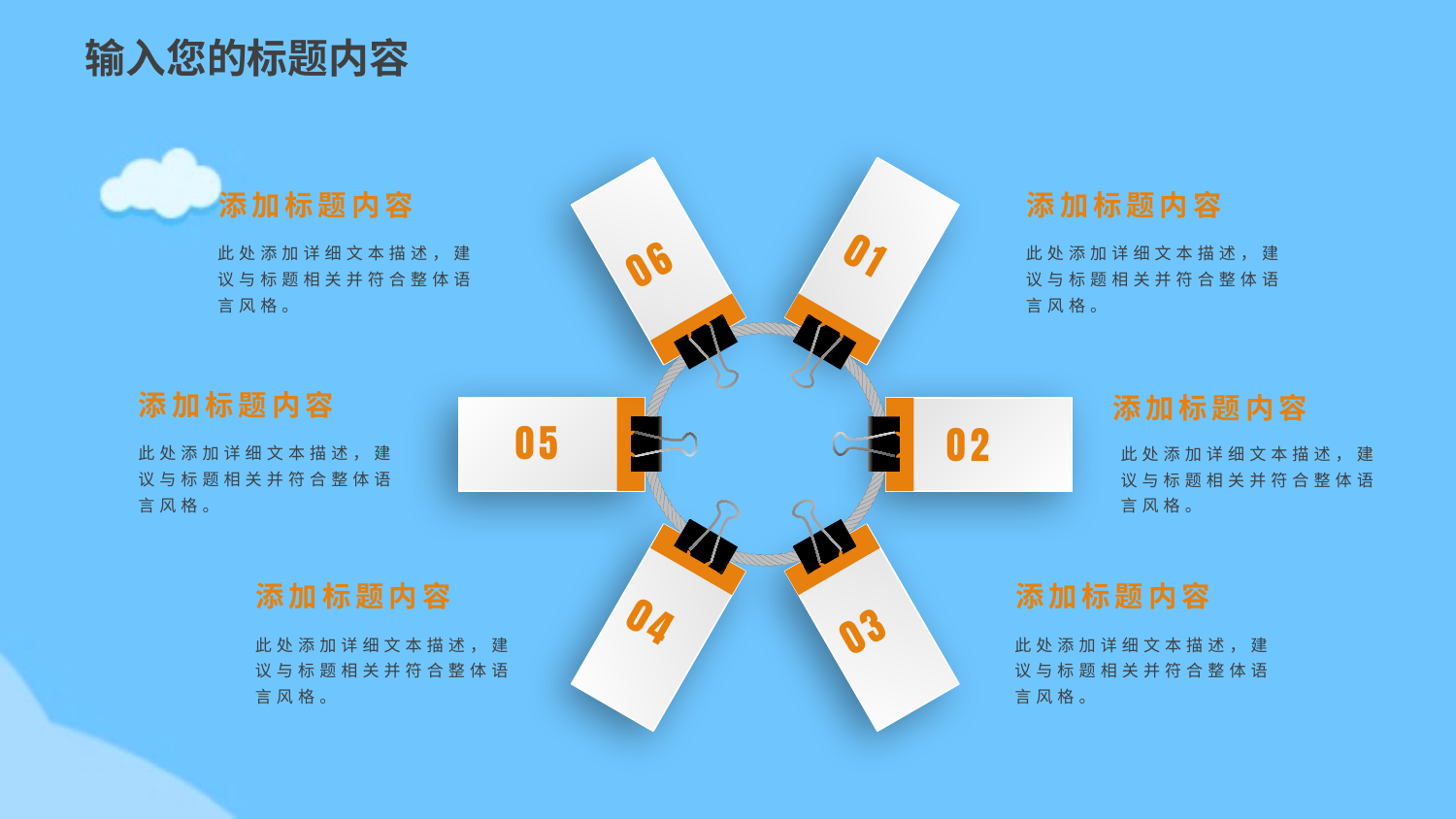

输入您的标题内容

06

01

添加标题内容
添加标题内容
此处添加详细文本描述，建议与标题相关并符合整体语言风格。
此处添加详细文本描述，建议与标题相关并符合整体语言风格。

添加标题内容
添加标题内容

02

05

此处添加详细文本描述，建议与标题相关并符合整体语言风格。
此处添加详细文本描述，建议与标题相关并符合整体语言风格。

04

03
添加标题内容
添加标题内容
此处添加详细文本描述，建议与标题相关并符合整体语言风格。
此处添加详细文本描述，建议与标题相关并符合整体语言风格。